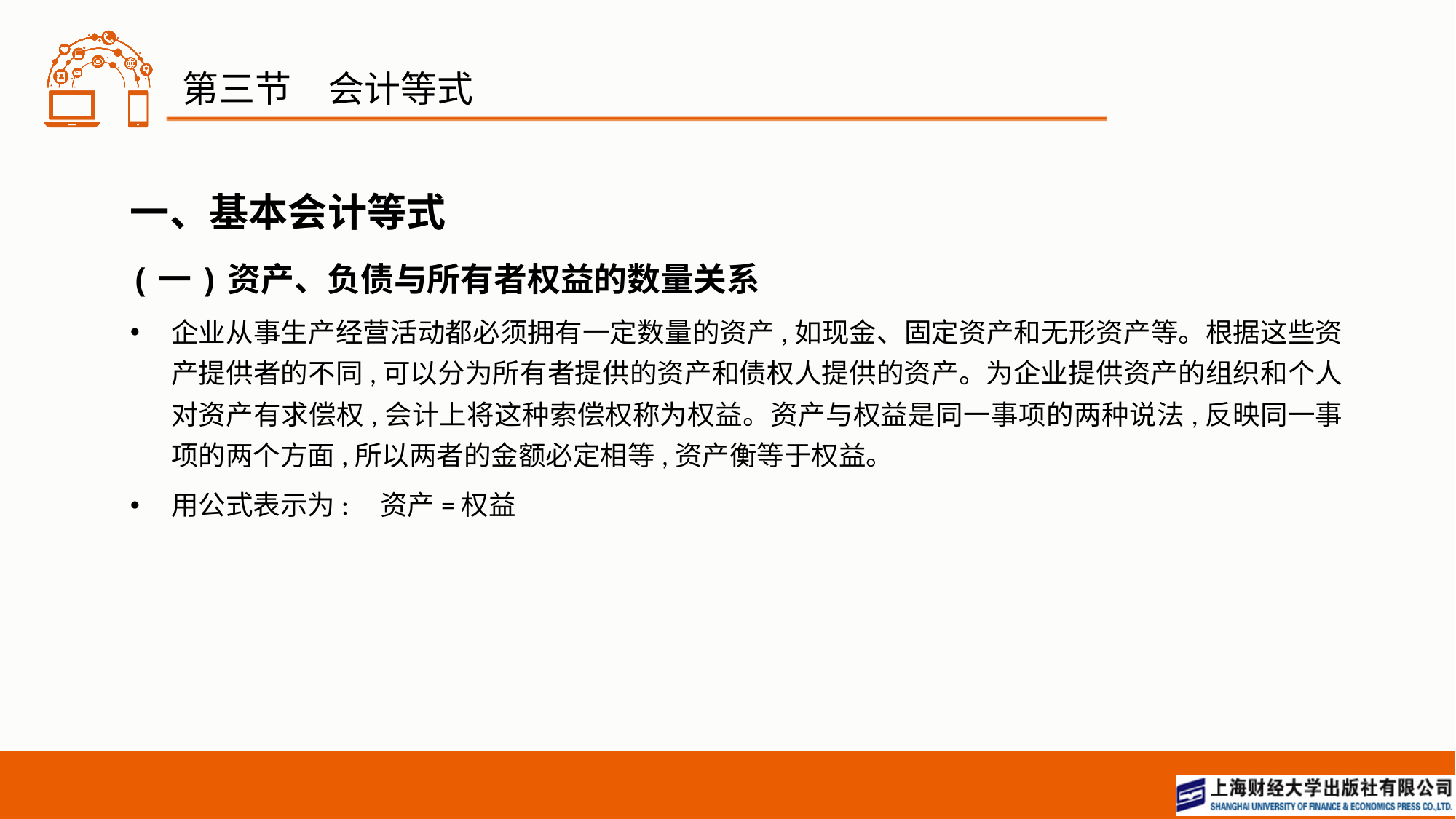

# 第三节　会计等式
一、基本会计等式
(一)资产、负债与所有者权益的数量关系
企业从事生产经营活动都必须拥有一定数量的资产,如现金、固定资产和无形资产等。根据这些资产提供者的不同,可以分为所有者提供的资产和债权人提供的资产。为企业提供资产的组织和个人对资产有求偿权,会计上将这种索偿权称为权益。资产与权益是同一事项的两种说法,反映同一事项的两个方面,所以两者的金额必定相等,资产衡等于权益。
用公式表示为:    资产=权益